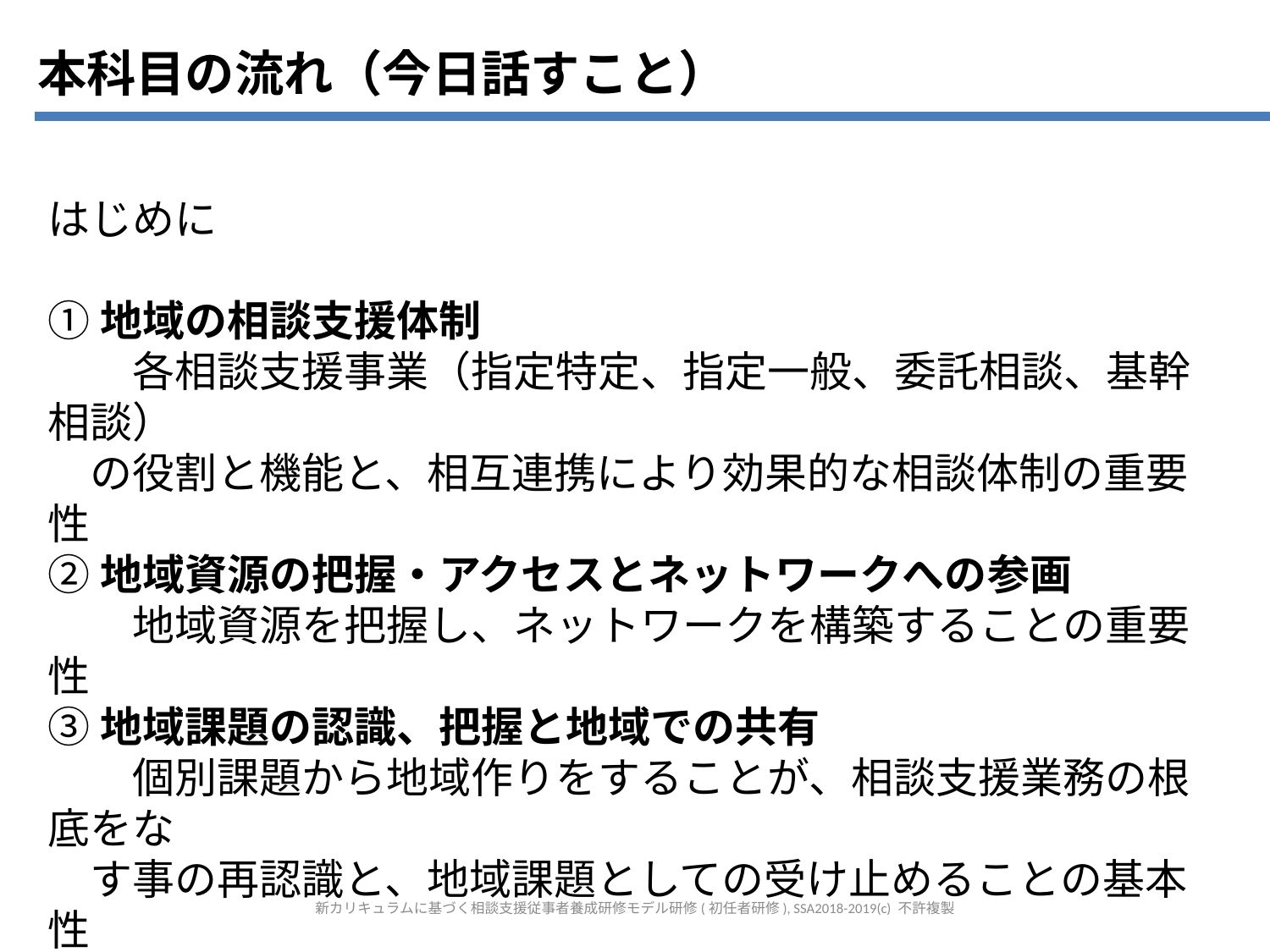

本科目の流れ（今日話すこと）
はじめに

①地域の相談支援体制
　　各相談支援事業（指定特定、指定一般、委託相談、基幹相談）
　の役割と機能と、相互連携により効果的な相談体制の重要性
②地域資源の把握・アクセスとネットワークへの参画
　　地域資源を把握し、ネットワークを構築することの重要性
③地域課題の認識、把握と地域での共有
　　個別課題から地域作りをすることが、相談支援業務の根底をな
　す事の再認識と、地域課題としての受け止めることの基本性
④ （自立支援）協議会
　　協議会の基本的知識（目的、仕組み、機能）と解決事例

まとめ
新カリキュラムに基づく相談支援従事者養成研修モデル研修(初任者研修), SSA2018-2019(c) 不許複製